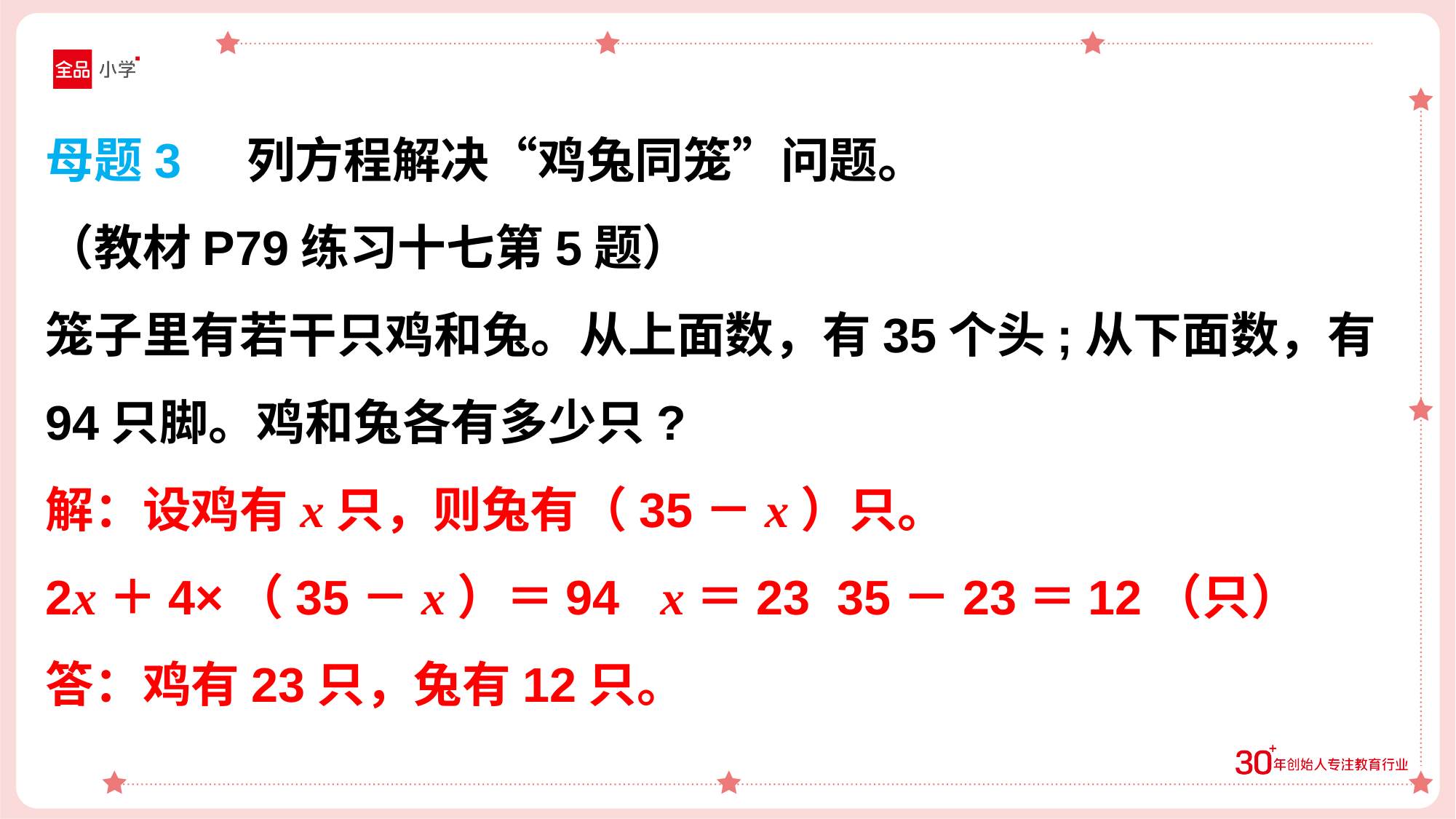

母题3    列方程解决“鸡兔同笼”问题。
（教材P79练习十七第5题）
笼子里有若干只鸡和兔。从上面数，有35个头;从下面数，有94只脚。鸡和兔各有多少只?
解：设鸡有x只，则兔有（35－x）只。
2x＋4×（35－x）＝94   x＝23  35－23＝12（只）
答：鸡有23只，兔有12只。